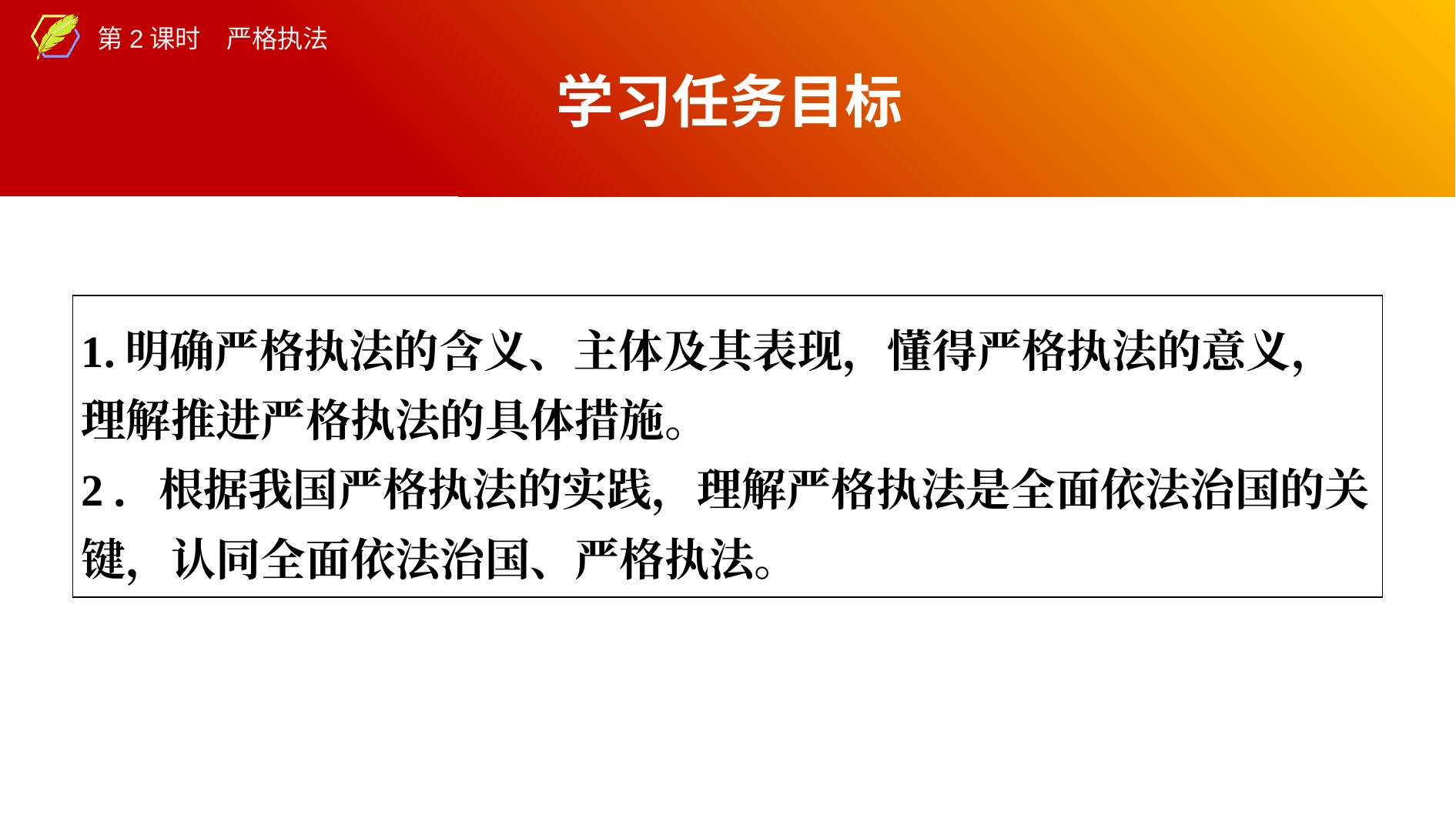

学习任务目标
| 1.明确严格执法的含义、主体及其表现，懂得严格执法的意义，理解推进严格执法的具体措施。 2．根据我国严格执法的实践，理解严格执法是全面依法治国的关键，认同全面依法治国、严格执法。 |
| --- |